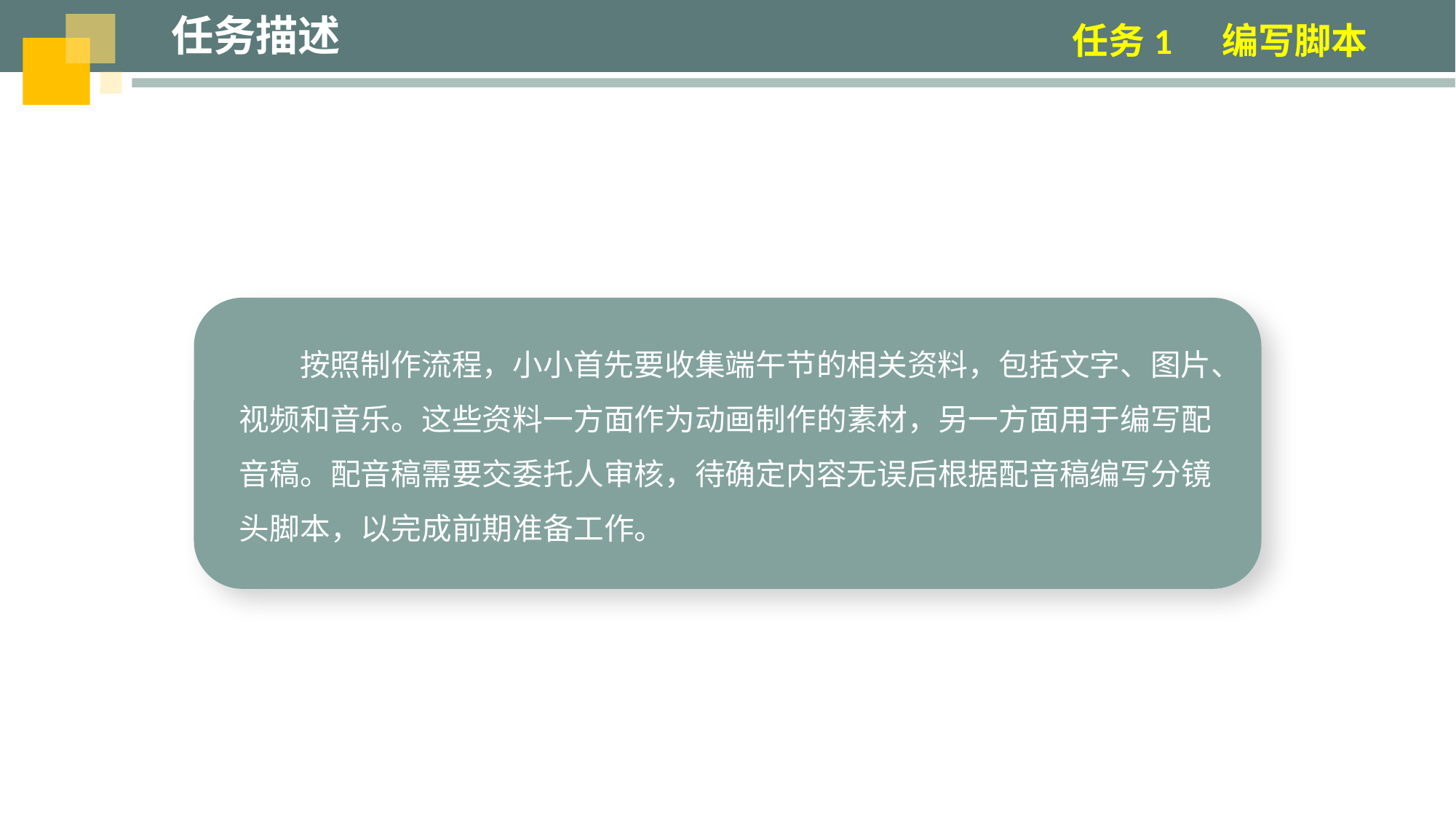

任务描述
任务1     编写脚本

按照制作流程，小小首先要收集端午节的相关资料，包括文字、图片、视频和音乐。这些资料一方面作为动画制作的素材，另一方面用于编写配音稿。配音稿需要交委托人审核，待确定内容无误后根据配音稿编写分镜头脚本，以完成前期准备工作。